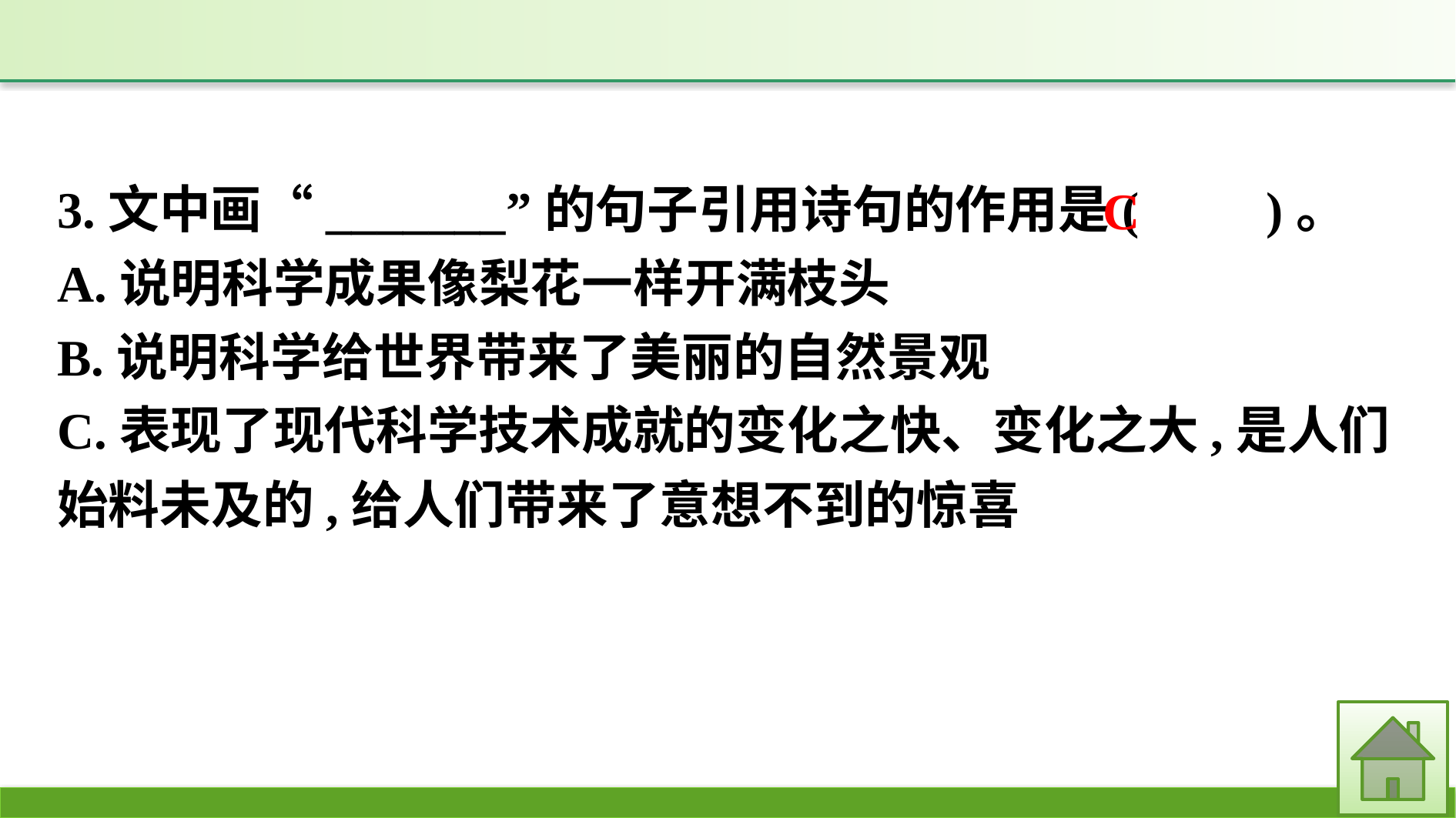

3.文中画“_______”的句子引用诗句的作用是(　　)。
A.说明科学成果像梨花一样开满枝头
B.说明科学给世界带来了美丽的自然景观
C.表现了现代科学技术成就的变化之快、变化之大,是人们始料未及的,给人们带来了意想不到的惊喜
C